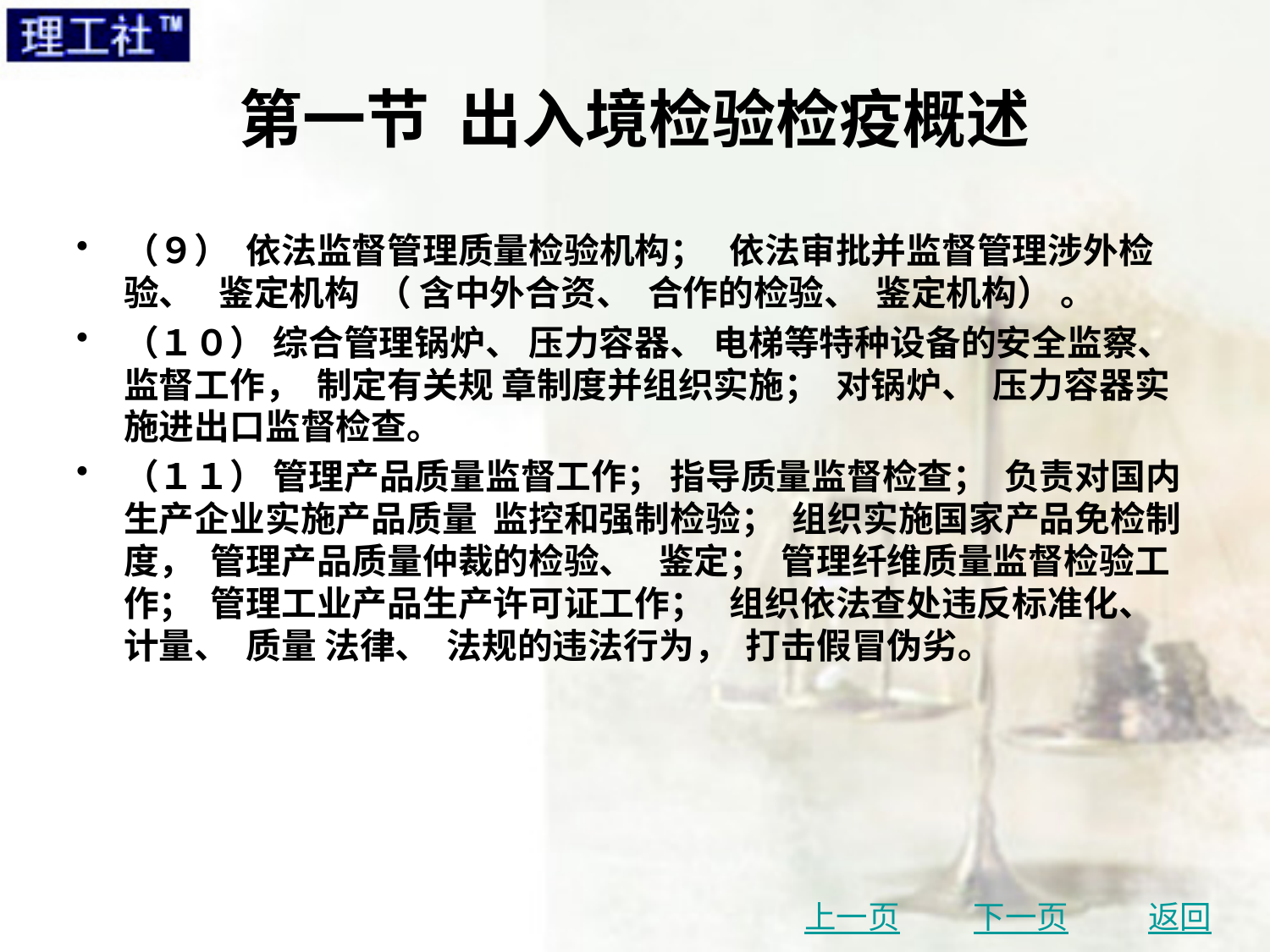

# 第一节  出入境检验检疫概述
（９）  依法监督管理质量检验机构；   依法审批并监督管理涉外检验、   鉴定机构  （ 含中外合资、  合作的检验、  鉴定机构） 。
（１０） 综合管理锅炉、 压力容器、 电梯等特种设备的安全监察、 监督工作，  制定有关规 章制度并组织实施；  对锅炉、  压力容器实施进出口监督检查。
（１１） 管理产品质量监督工作； 指导质量监督检查；  负责对国内生产企业实施产品质量  监控和强制检验；  组织实施国家产品免检制度，  管理产品质量仲裁的检验、   鉴定；  管理纤维质量监督检验工作；  管理工业产品生产许可证工作；   组织依法查处违反标准化、   计量、  质量 法律、  法规的违法行为，  打击假冒伪劣。

上一页
下一页
返回